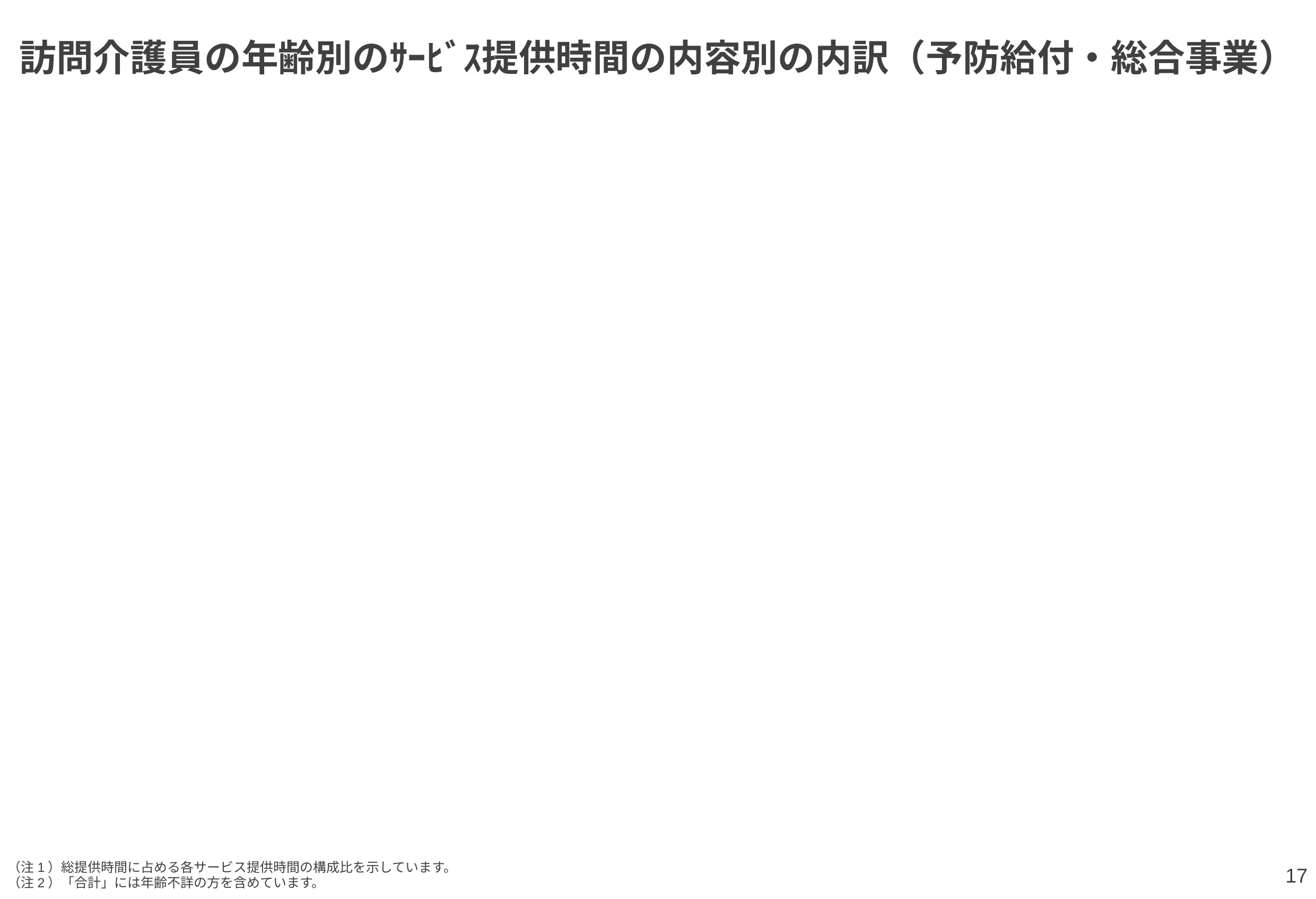

# 訪問介護員の年齢別のｻｰﾋﾞｽ提供時間の内容別の内訳（予防給付・総合事業）
17
（注1）総提供時間に占める各サービス提供時間の構成比を示しています。
（注2）「合計」には年齢不詳の方を含めています。